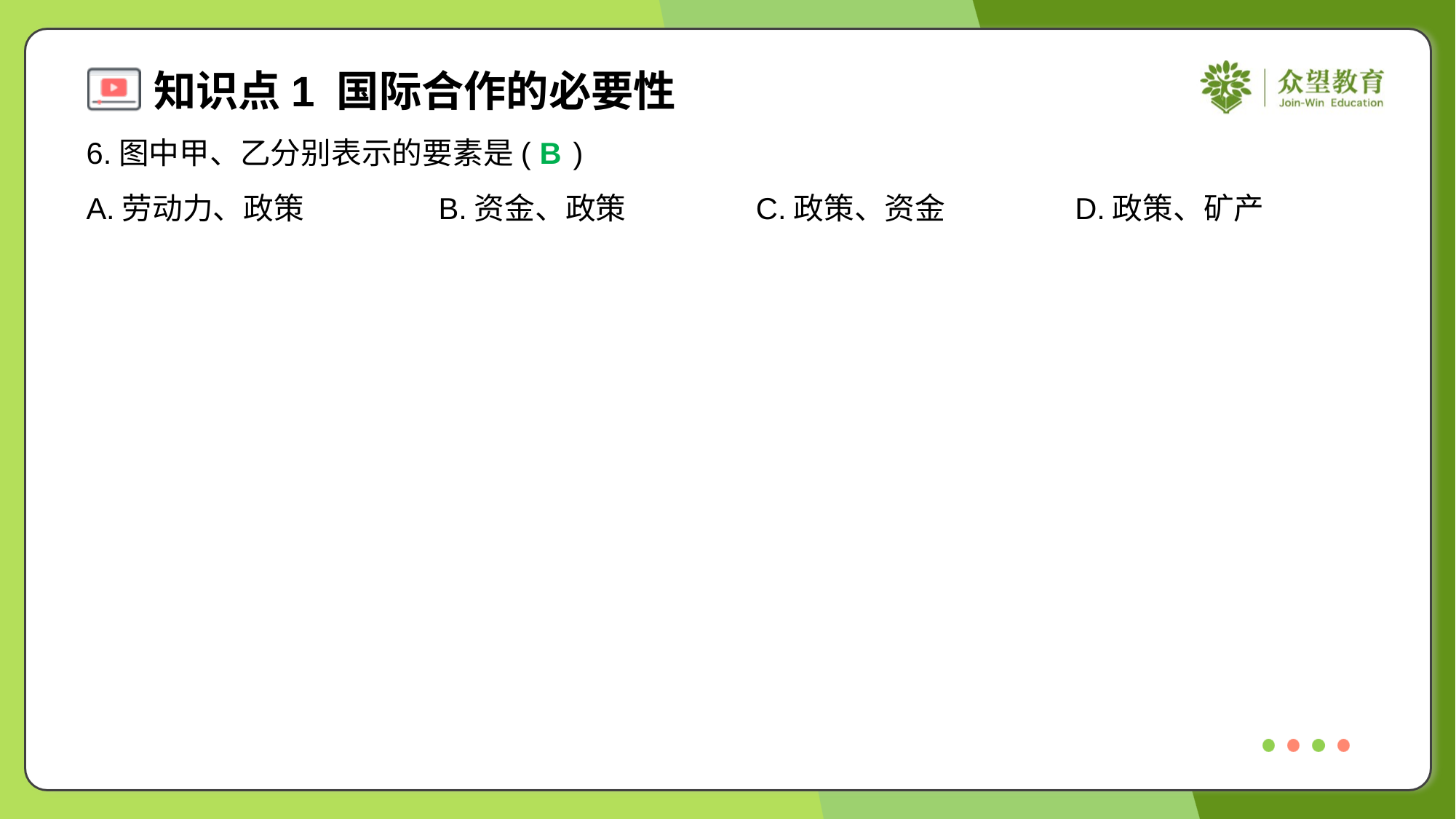

6.图中甲、乙分别表示的要素是(     )
B
A.劳动力、政策	B.资金、政策	C.政策、资金	D.政策、矿产